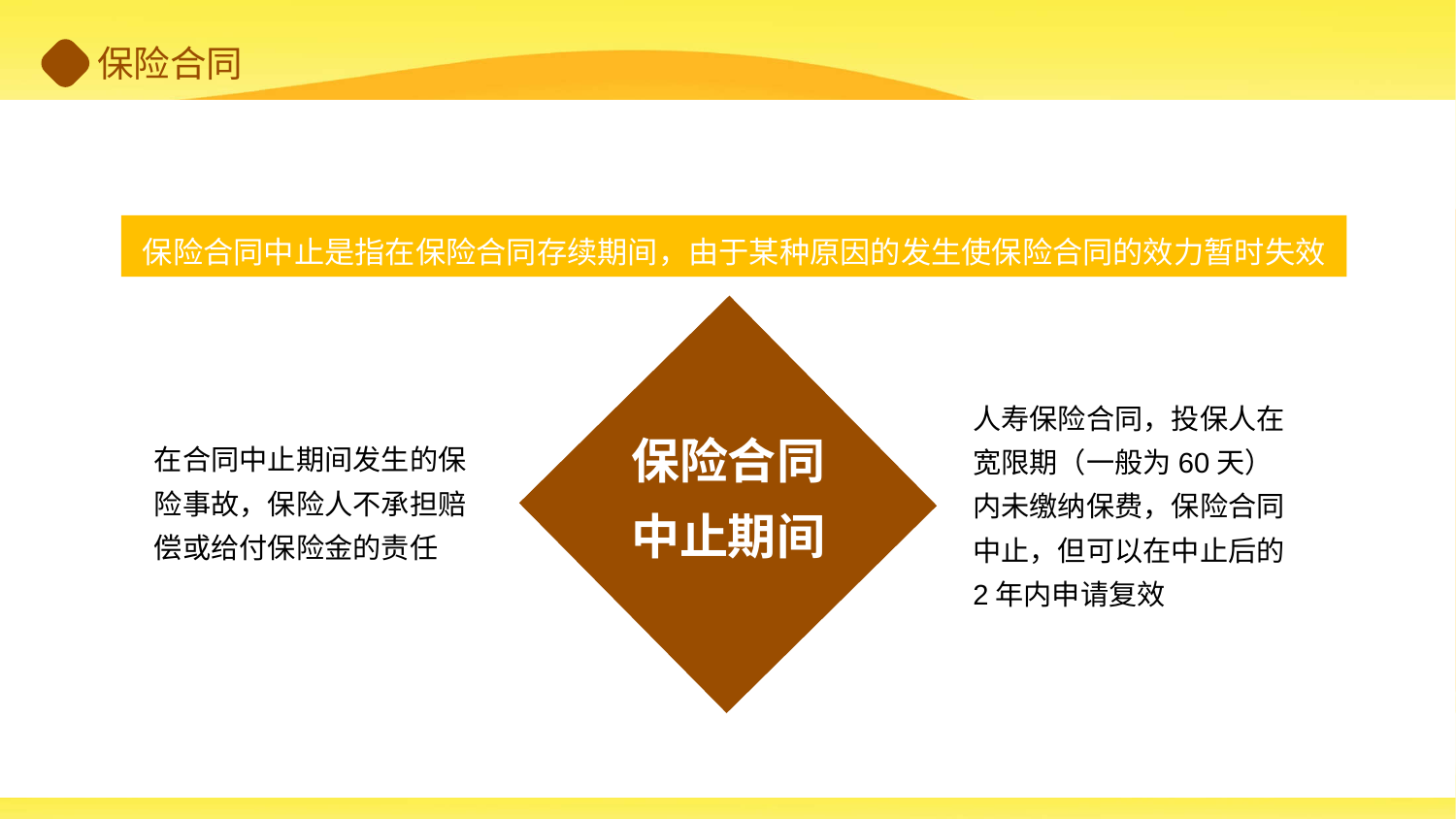

保险合同中止是指在保险合同存续期间，由于某种原因的发生使保险合同的效力暂时失效

人寿保险合同，投保人在宽限期（一般为60天）内未缴纳保费，保险合同中止，但可以在中止后的2年内申请复效
保险合同中止期间
在合同中止期间发生的保险事故，保险人不承担赔偿或给付保险金的责任